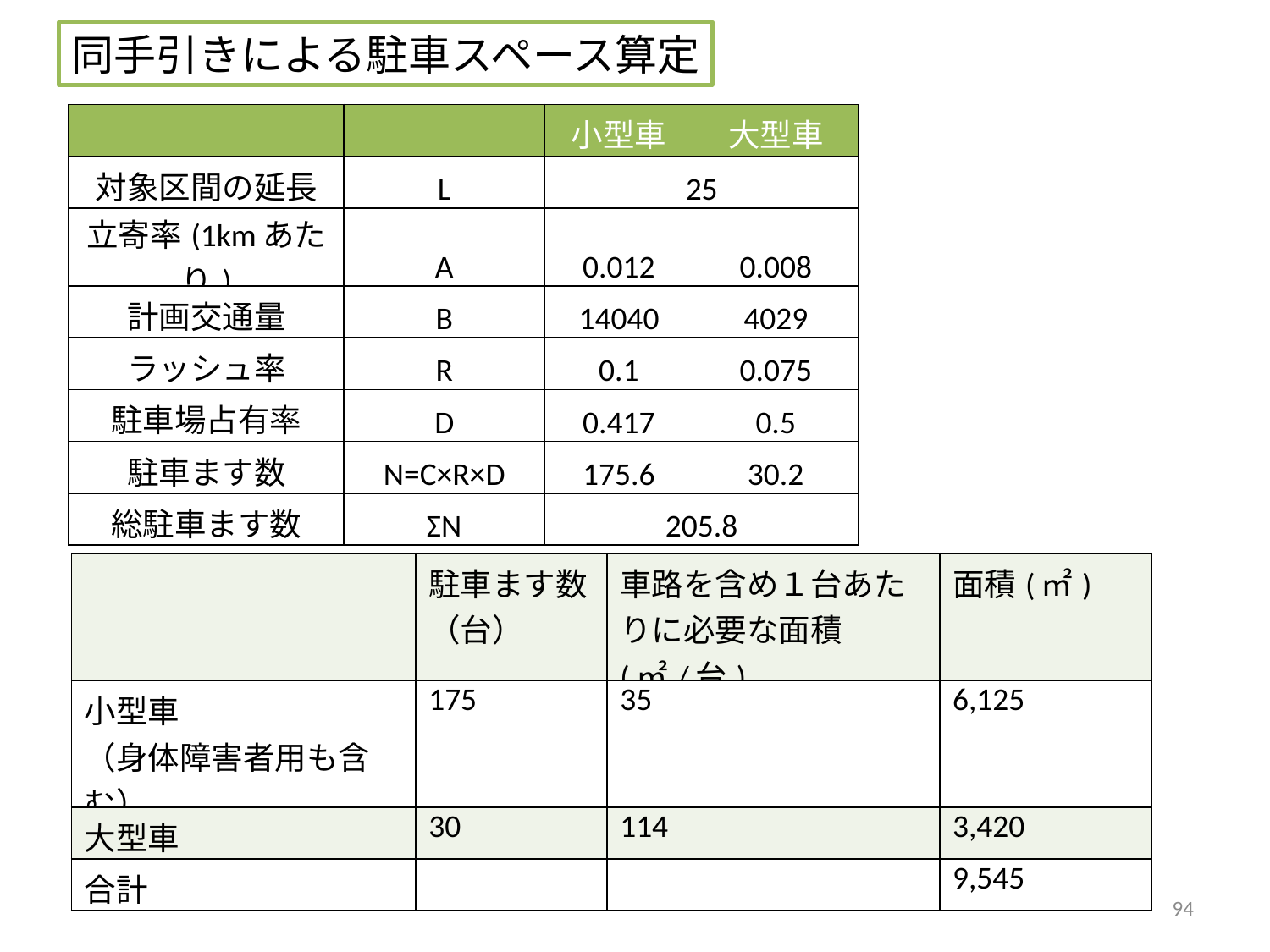

同手引きによる駐車スペース算定
|  |  | 小型車 | 大型車 |
| --- | --- | --- | --- |
| 対象区間の延長 | L | 25 |  |
| 立寄率(1kmあたり) | A | 0.012 | 0.008 |
| 計画交通量 | B | 14040 | 4029 |
| ラッシュ率 | R | 0.1 | 0.075 |
| 駐車場占有率 | D | 0.417 | 0.5 |
| 駐車ます数 | N=C×R×D | 175.6 | 30.2 |
| 総駐車ます数 | ΣN | 205.8 |  |
|  | 駐車ます数（台） | 車路を含め１台あたりに必要な面積(㎡/台) | 面積(㎡) |
| --- | --- | --- | --- |
| 小型車 （身体障害者用も含む） | 175 | 35 | 6,125 |
| 大型車 | 30 | 114 | 3,420 |
| 合計 |  |  | 9,545 |
94